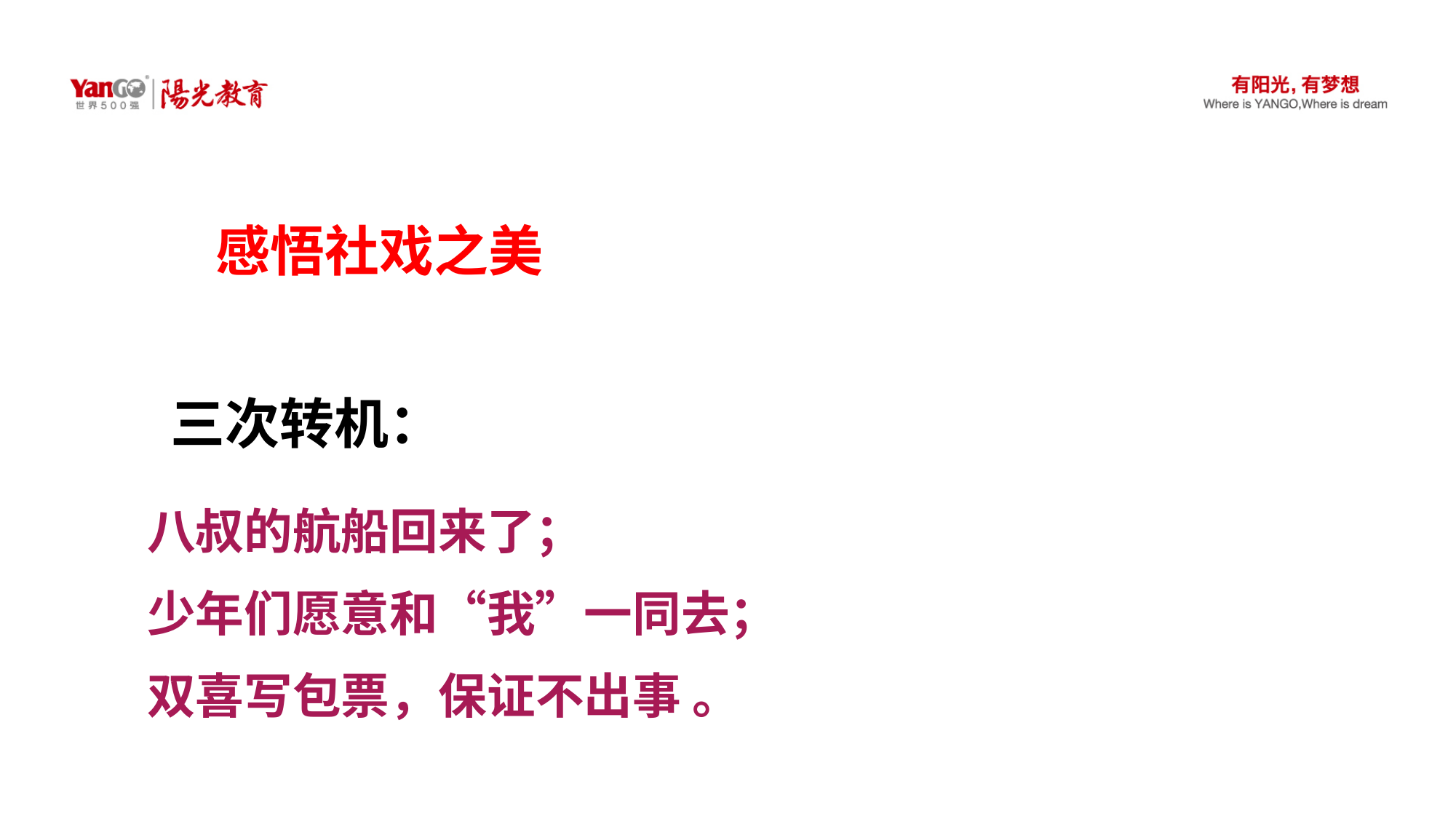

# 感悟社戏之美
三次转机：
八叔的航船回来了；
少年们愿意和“我”一同去；
双喜写包票，保证不出事 。